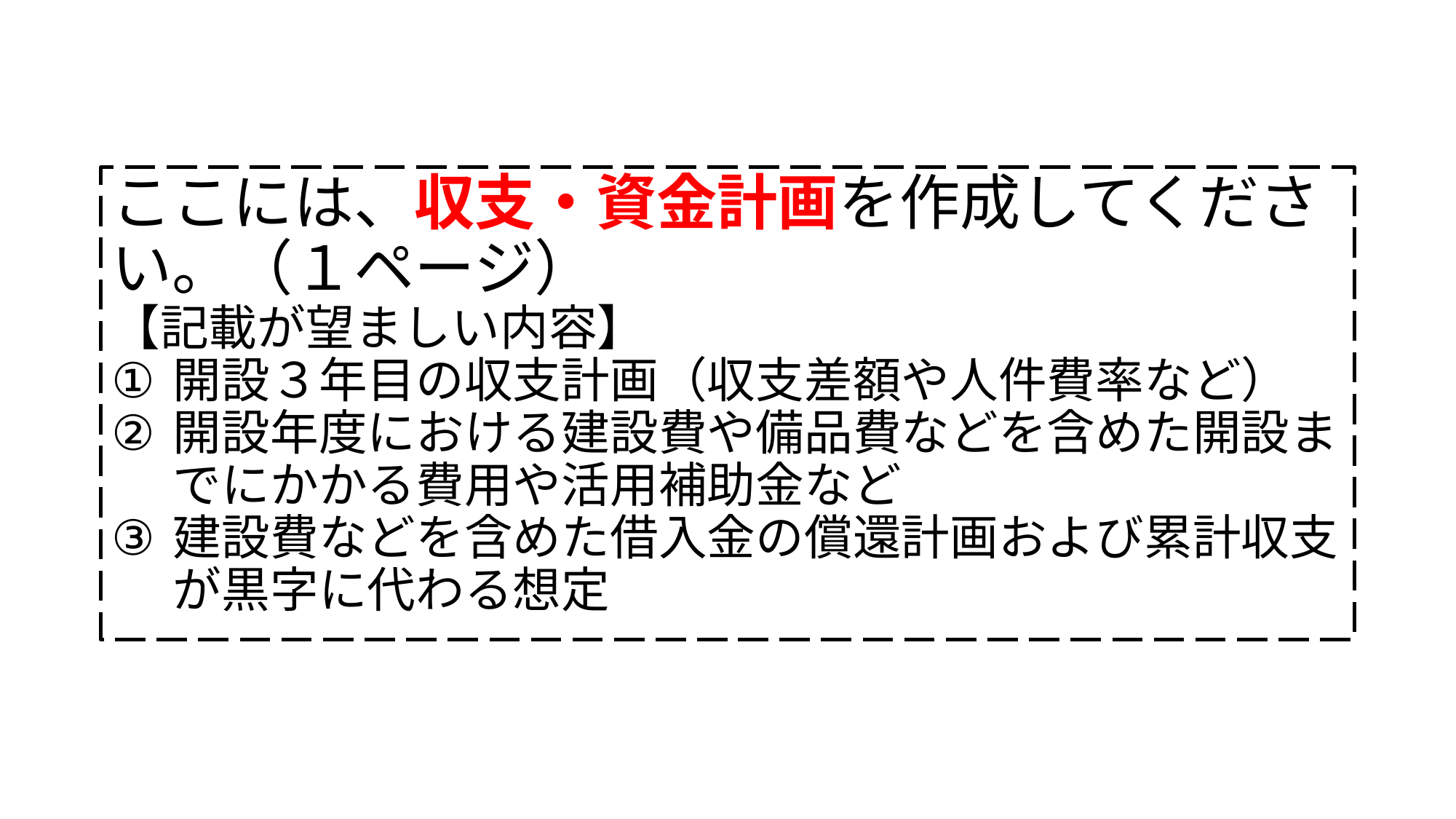

ここには、収支・資金計画を作成してください。（１ページ）
【記載が望ましい内容】
開設３年目の収支計画（収支差額や人件費率など）
開設年度における建設費や備品費などを含めた開設までにかかる費用や活用補助金など
建設費などを含めた借入金の償還計画および累計収支が黒字に代わる想定